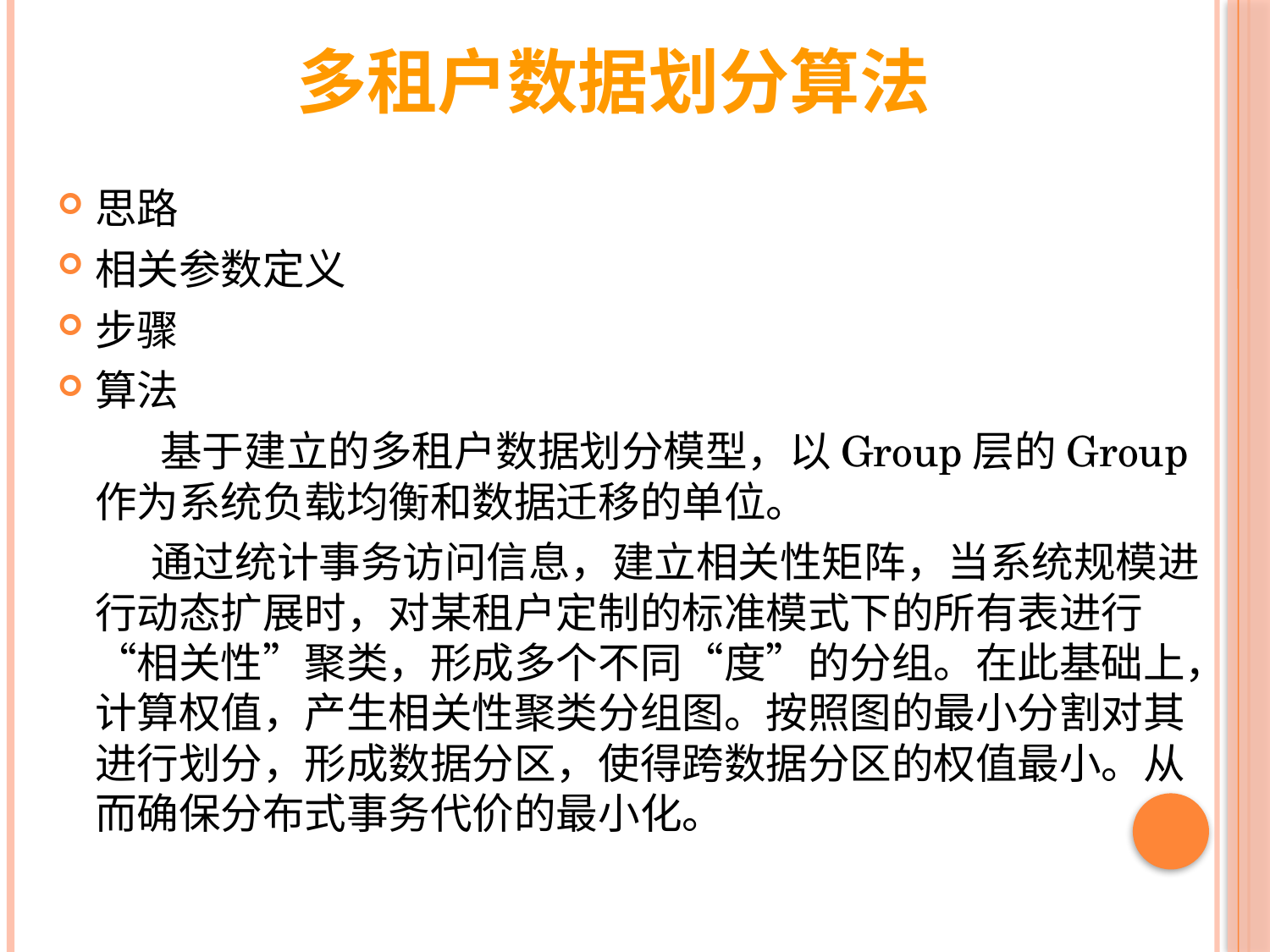

# 多租户数据划分算法
思路
相关参数定义
步骤
算法
          基于建立的多租户数据划分模型，以Group层的Group作为系统负载均衡和数据迁移的单位。
         通过统计事务访问信息，建立相关性矩阵，当系统规模进行动态扩展时，对某租户定制的标准模式下的所有表进行“相关性”聚类，形成多个不同“度”的分组。在此基础上，计算权值，产生相关性聚类分组图。按照图的最小分割对其进行划分，形成数据分区，使得跨数据分区的权值最小。从而确保分布式事务代价的最小化。